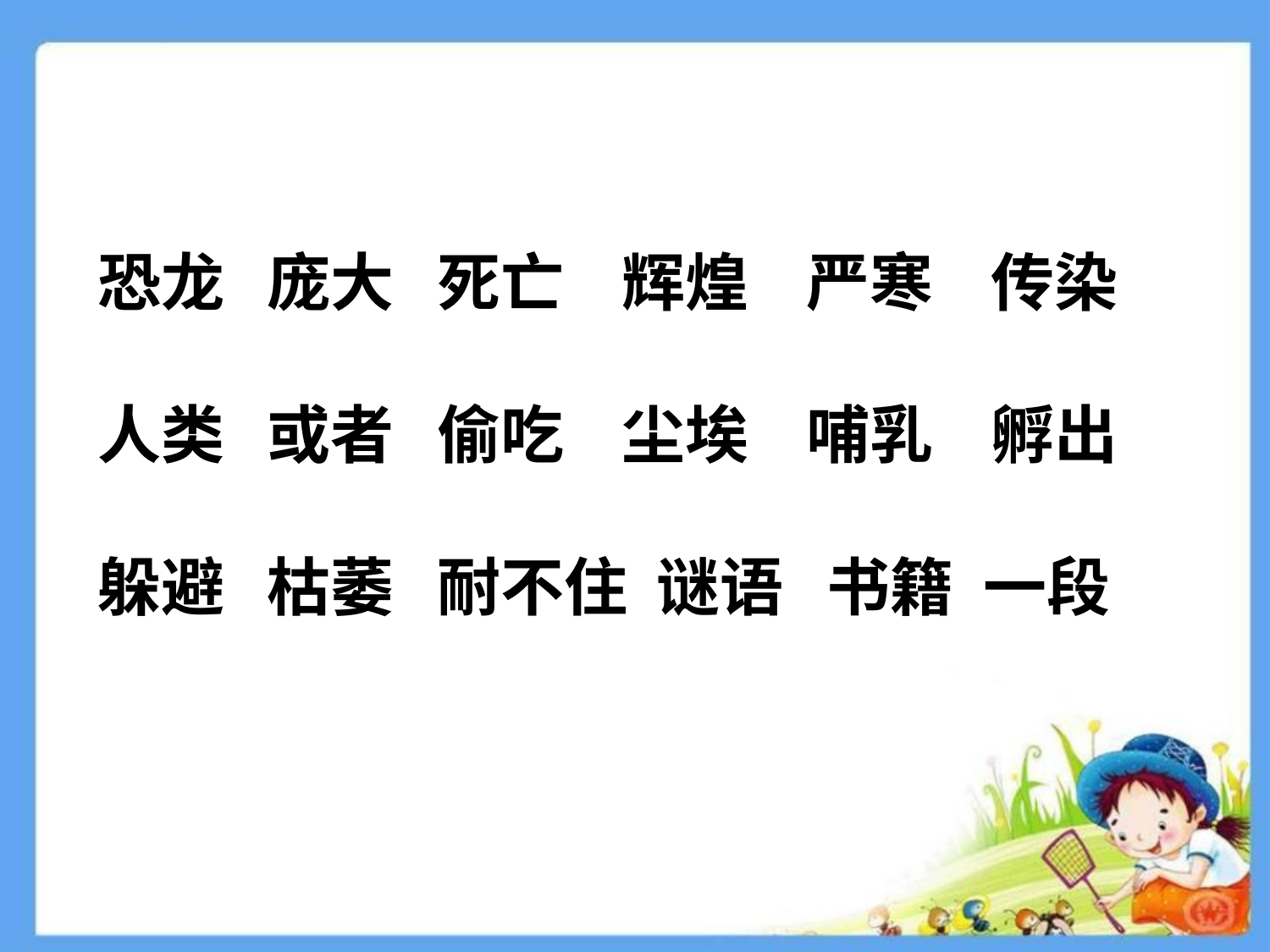

恐龙   庞大   死亡    辉煌    严寒    传染

人类   或者   偷吃    尘埃    哺乳    孵出

躲避   枯萎   耐不住  谜语   书籍  一段